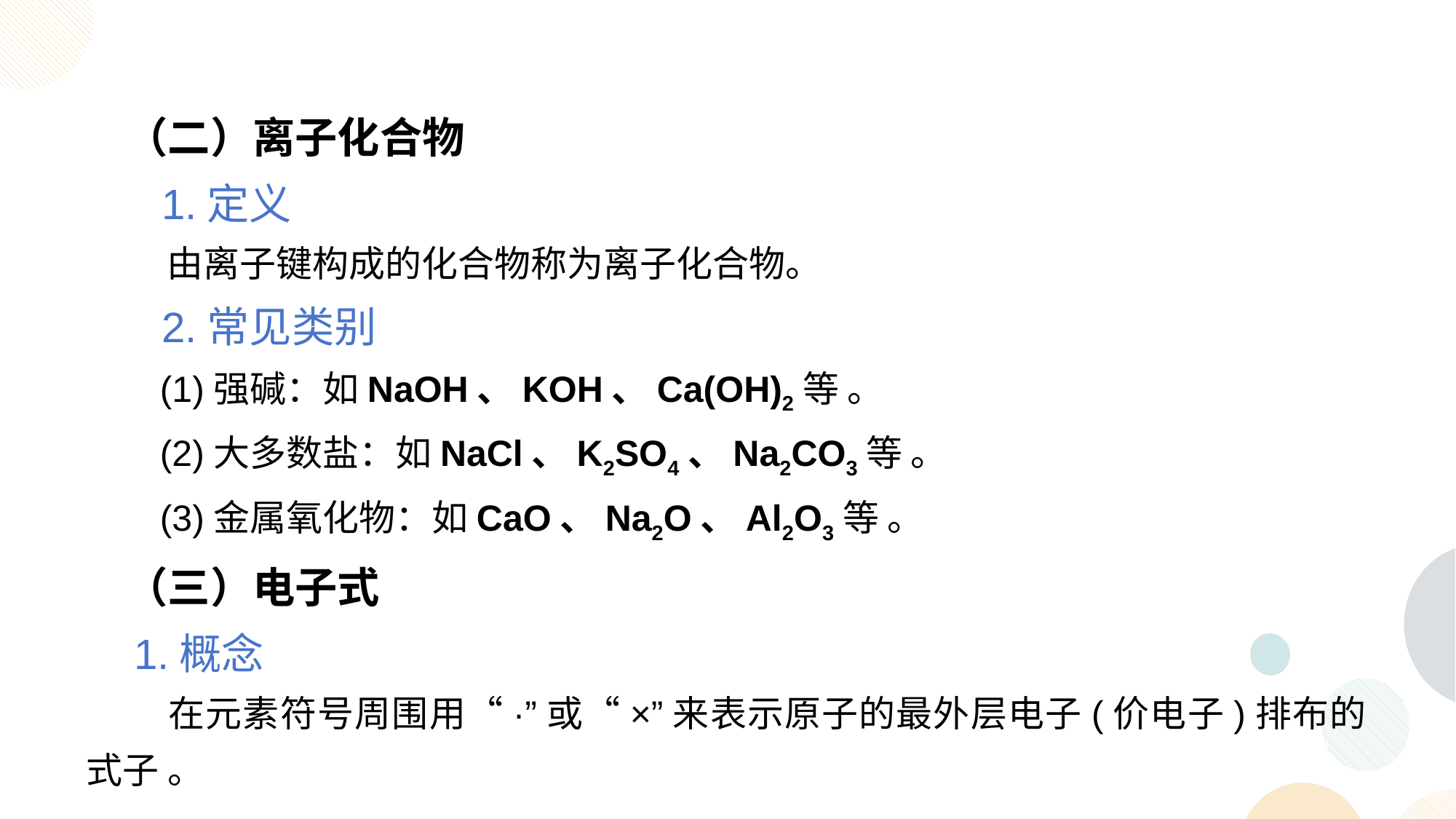

（二）离子化合物
 1.定义
 由离子键构成的化合物称为离子化合物。
 2.常见类别
 (1)强碱：如NaOH、KOH、Ca(OH)2等 。
 (2)大多数盐：如NaCl、K2SO4、Na2CO3等 。
 (3)金属氧化物：如CaO、Na2O、Al2O3等 。
   （三）电子式
    1.概念
 在元素符号周围用“·”或“×”来表示原子的最外层电子(价电子)排布的式子 。